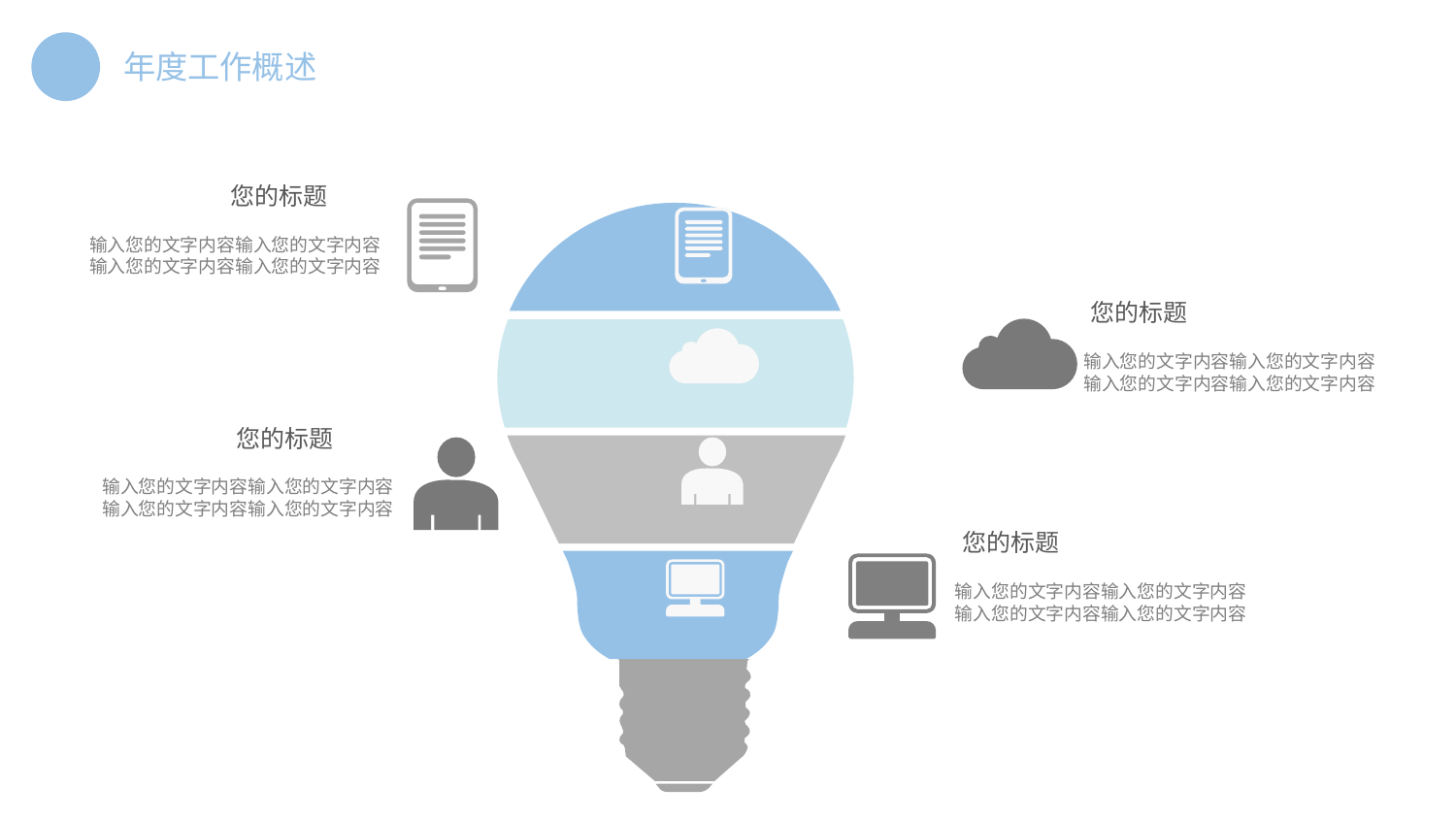

您的标题

输入您的文字内容输入您的文字内容
输入您的文字内容输入您的文字内容
您的标题

输入您的文字内容输入您的文字内容
输入您的文字内容输入您的文字内容
您的标题

输入您的文字内容输入您的文字内容
输入您的文字内容输入您的文字内容
您的标题

输入您的文字内容输入您的文字内容
输入您的文字内容输入您的文字内容